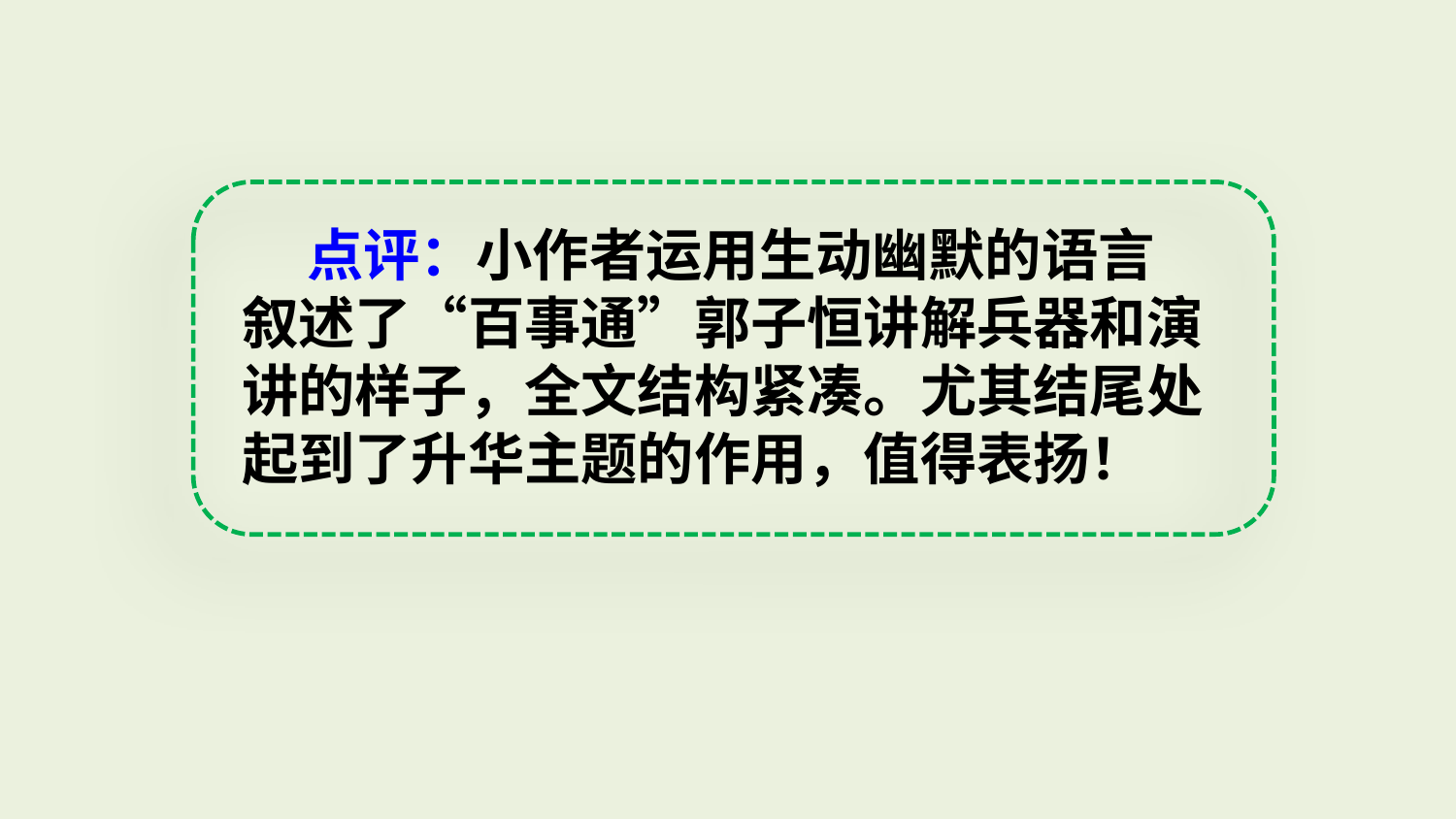

点评：小作者运用生动幽默的语言叙述了“百事通”郭子恒讲解兵器和演讲的样子，全文结构紧凑。尤其结尾处起到了升华主题的作用，值得表扬！